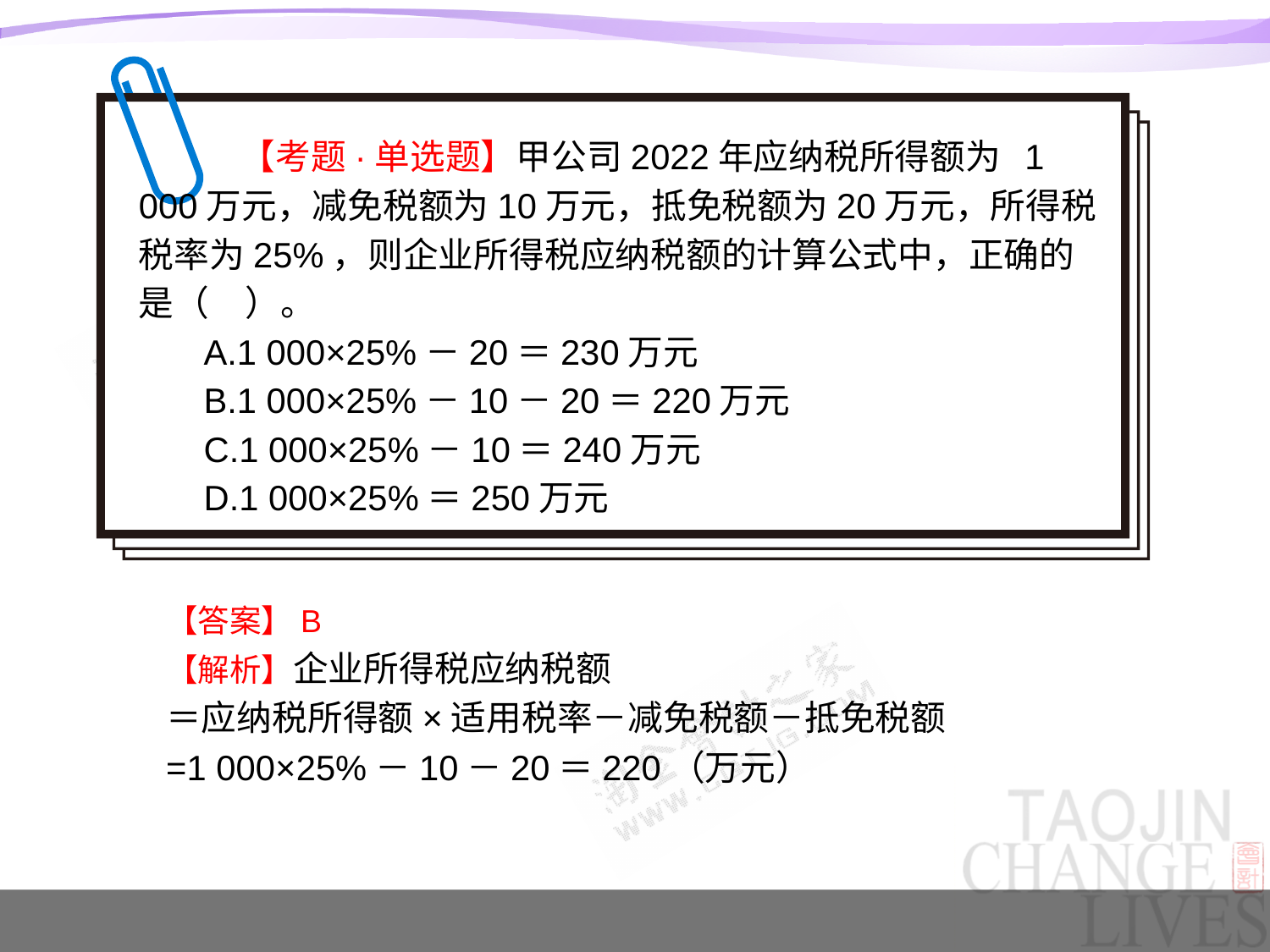

【考题·单选题】甲公司2022年应纳税所得额为  1 000万元，减免税额为10万元，抵免税额为20万元，所得税税率为25%，则企业所得税应纳税额的计算公式中，正确的是（　）。
A.1 000×25%－20＝230万元
B.1 000×25%－10－20＝220万元
C.1 000×25%－10＝240万元
D.1 000×25%＝250万元

【答案】B
【解析】企业所得税应纳税额
＝应纳税所得额×适用税率－减免税额－抵免税额
=1 000×25%－10－20＝220（万元）